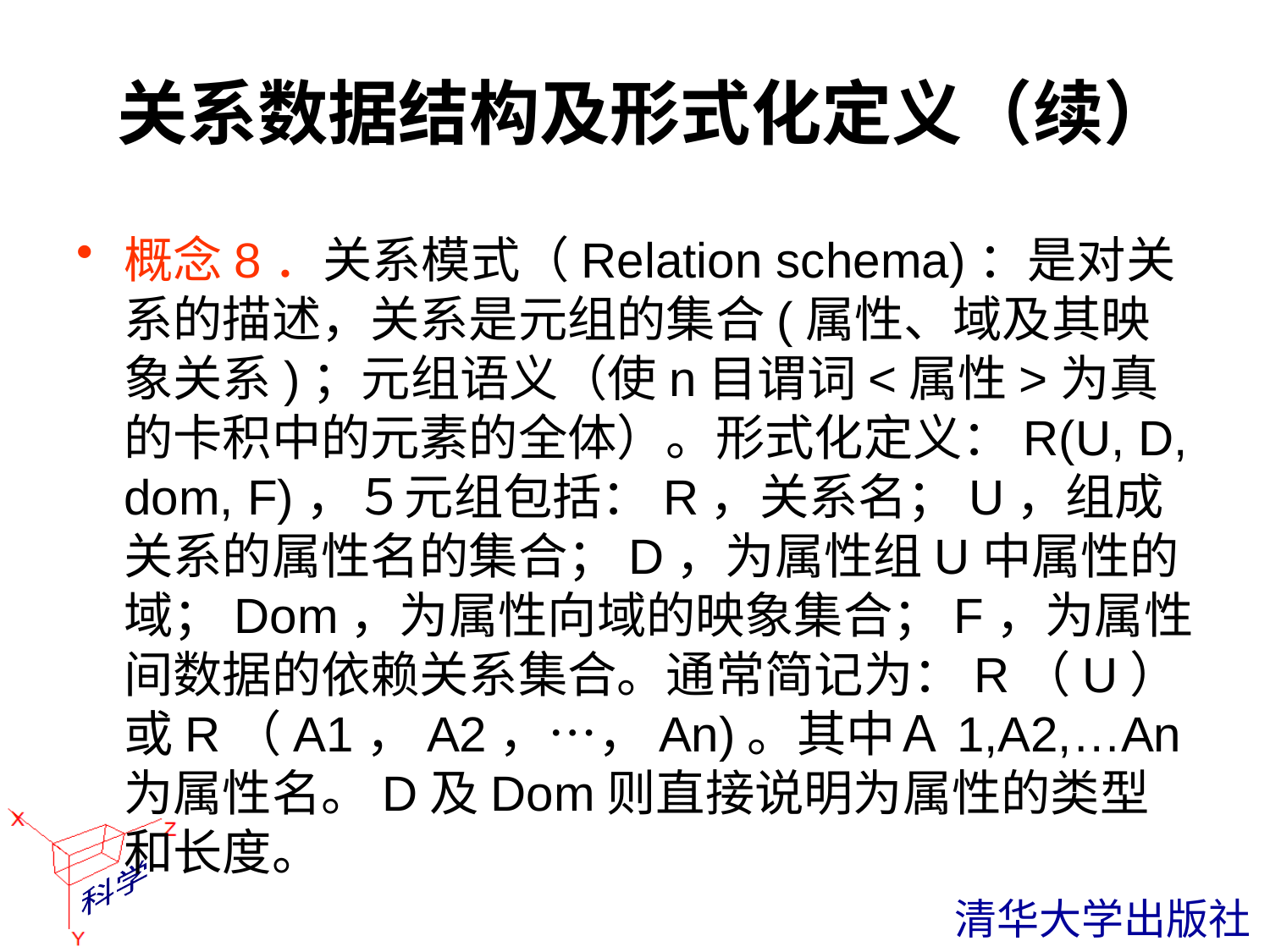

# 关系数据结构及形式化定义（续）
概念8．关系模式（Relation schema)：是对关系的描述，关系是元组的集合(属性、域及其映象关系)；元组语义（使n目谓词<属性>为真的卡积中的元素的全体）。形式化定义：R(U, D, dom, F)，５元组包括：R，关系名；U，组成关系的属性名的集合；D，为属性组U中属性的域；Dom，为属性向域的映象集合；F，为属性间数据的依赖关系集合。通常简记为：R（U）或R（A1，A2，…，An)。其中Ａ1,A2,…An为属性名。D及Dom则直接说明为属性的类型和长度。
      清华大学出版社